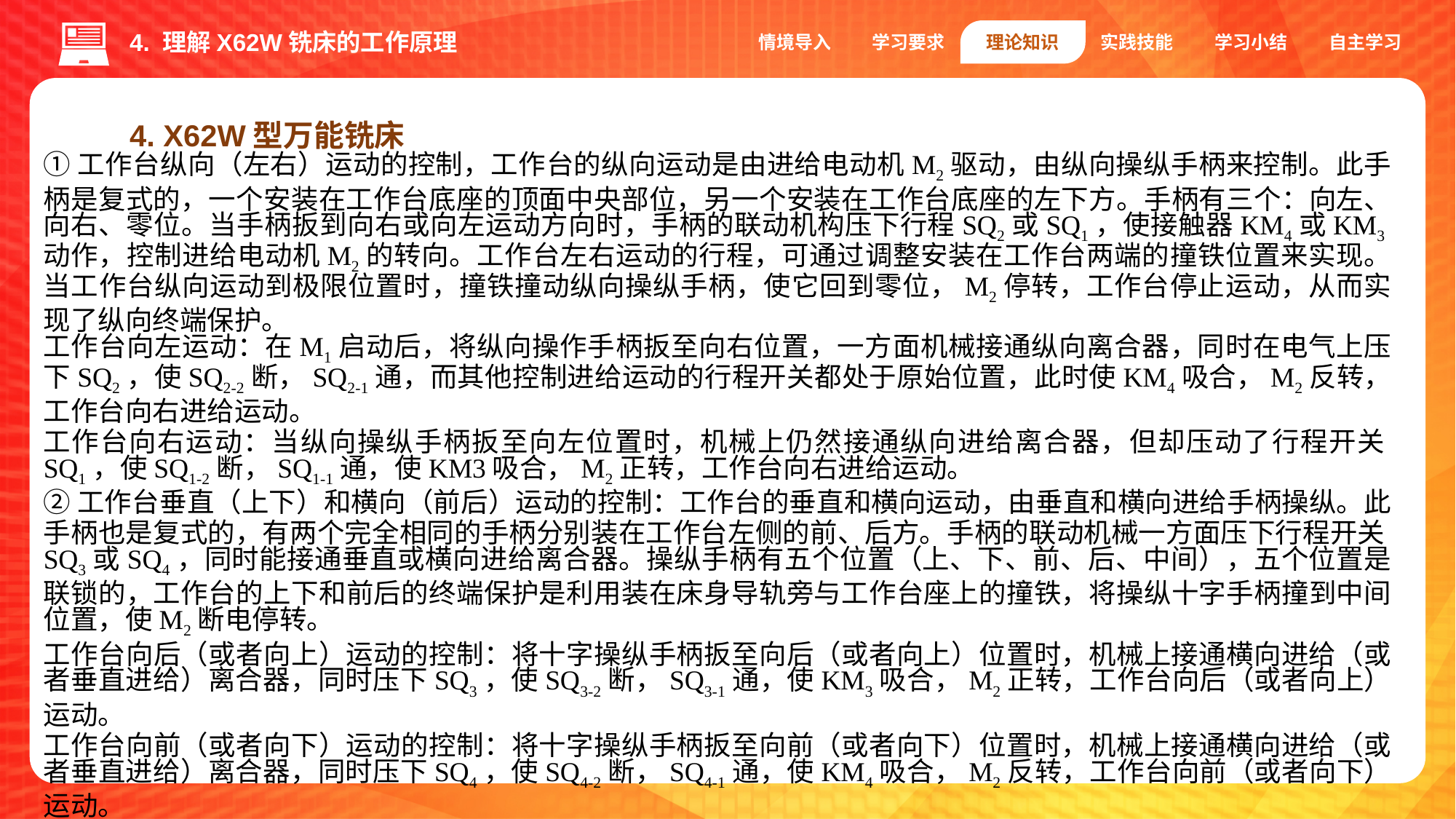

4. 理解X62W铣床的工作原理
情境导入
学习要求
理论知识
实践技能
学习小结
自主学习

4. X62W型万能铣床
①工作台纵向（左右）运动的控制，工作台的纵向运动是由进给电动机M2驱动，由纵向操纵手柄来控制。此手柄是复式的，一个安装在工作台底座的顶面中央部位，另一个安装在工作台底座的左下方。手柄有三个：向左、向右、零位。当手柄扳到向右或向左运动方向时，手柄的联动机构压下行程SQ2或SQ1，使接触器KM4或KM3动作，控制进给电动机M2的转向。工作台左右运动的行程，可通过调整安装在工作台两端的撞铁位置来实现。当工作台纵向运动到极限位置时，撞铁撞动纵向操纵手柄，使它回到零位，M2停转，工作台停止运动，从而实现了纵向终端保护。
工作台向左运动：在M1启动后，将纵向操作手柄扳至向右位置，一方面机械接通纵向离合器，同时在电气上压下SQ2，使SQ2-2断，SQ2-1通，而其他控制进给运动的行程开关都处于原始位置，此时使KM4吸合，M2反转，工作台向右进给运动。
工作台向右运动：当纵向操纵手柄扳至向左位置时，机械上仍然接通纵向进给离合器，但却压动了行程开关SQ1，使SQ1-2断，SQ1-1通，使KM3吸合，M2正转，工作台向右进给运动。
②工作台垂直（上下）和横向（前后）运动的控制：工作台的垂直和横向运动，由垂直和横向进给手柄操纵。此手柄也是复式的，有两个完全相同的手柄分别装在工作台左侧的前、后方。手柄的联动机械一方面压下行程开关SQ3或SQ4，同时能接通垂直或横向进给离合器。操纵手柄有五个位置（上、下、前、后、中间），五个位置是联锁的，工作台的上下和前后的终端保护是利用装在床身导轨旁与工作台座上的撞铁，将操纵十字手柄撞到中间位置，使M2断电停转。
工作台向后（或者向上）运动的控制：将十字操纵手柄扳至向后（或者向上）位置时，机械上接通横向进给（或者垂直进给）离合器，同时压下SQ3，使SQ3-2断，SQ3-1通，使KM3吸合，M2正转，工作台向后（或者向上）运动。
工作台向前（或者向下）运动的控制：将十字操纵手柄扳至向前（或者向下）位置时，机械上接通横向进给（或者垂直进给）离合器，同时压下SQ4，使SQ4-2断，SQ4-1通，使KM4吸合，M2反转，工作台向前（或者向下）运动。